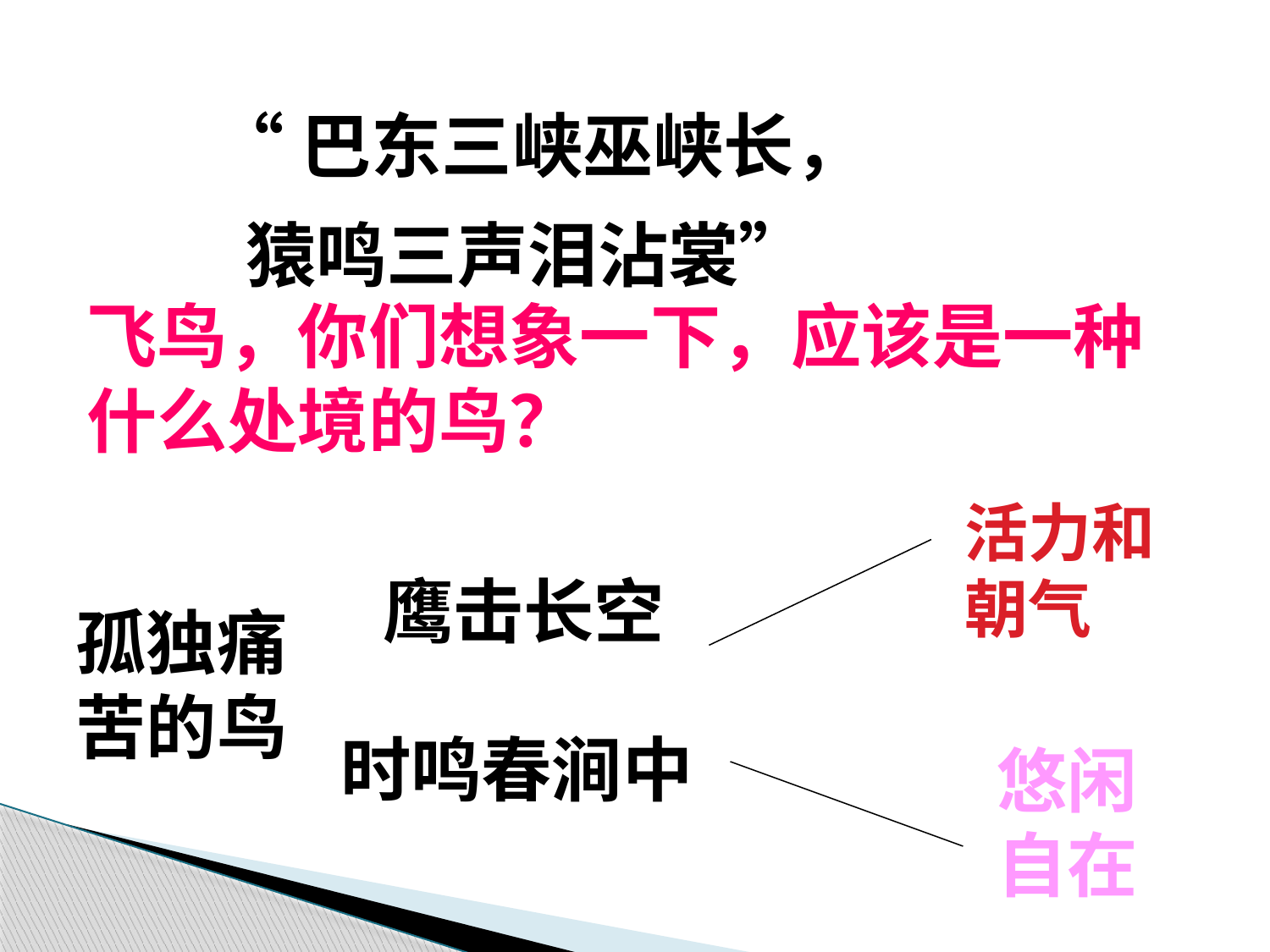

“巴东三峡巫峡长，
  猿鸣三声泪沾裳”
飞鸟，你们想象一下，应该是一种什么处境的鸟？
活力和朝气

鹰击长空
孤独痛苦的鸟
时鸣春涧中
悠闲自在